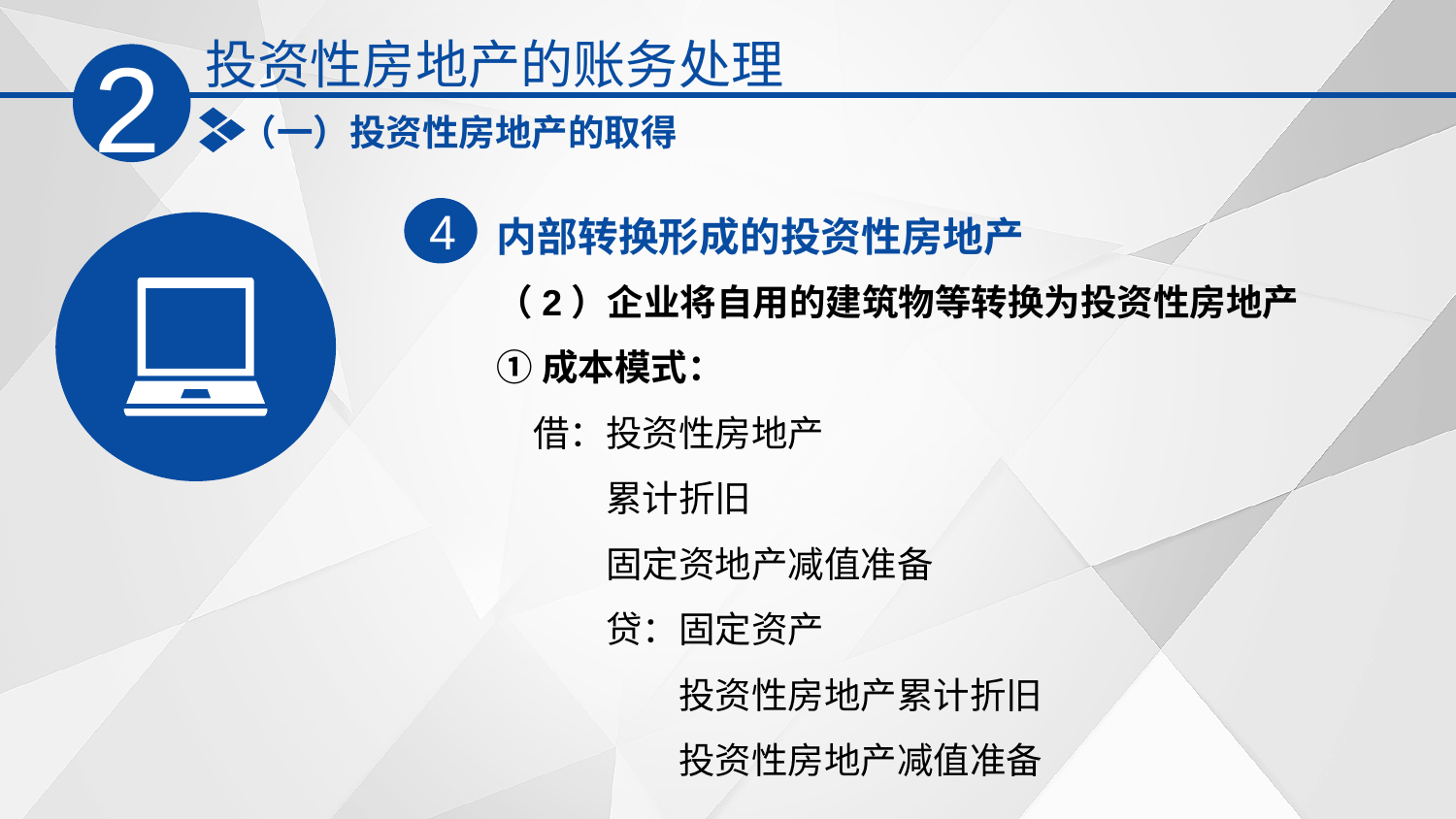

投资性房地产的账务处理
2

（一）投资性房地产的取得

内部转换形成的投资性房地产
4

（2）企业将自用的建筑物等转换为投资性房地产
①成本模式：
　借：投资性房地产
　　　累计折旧
　　　固定资地产减值准备
　　　贷：固定资产
　　　　　投资性房地产累计折旧
　　　　　投资性房地产减值准备